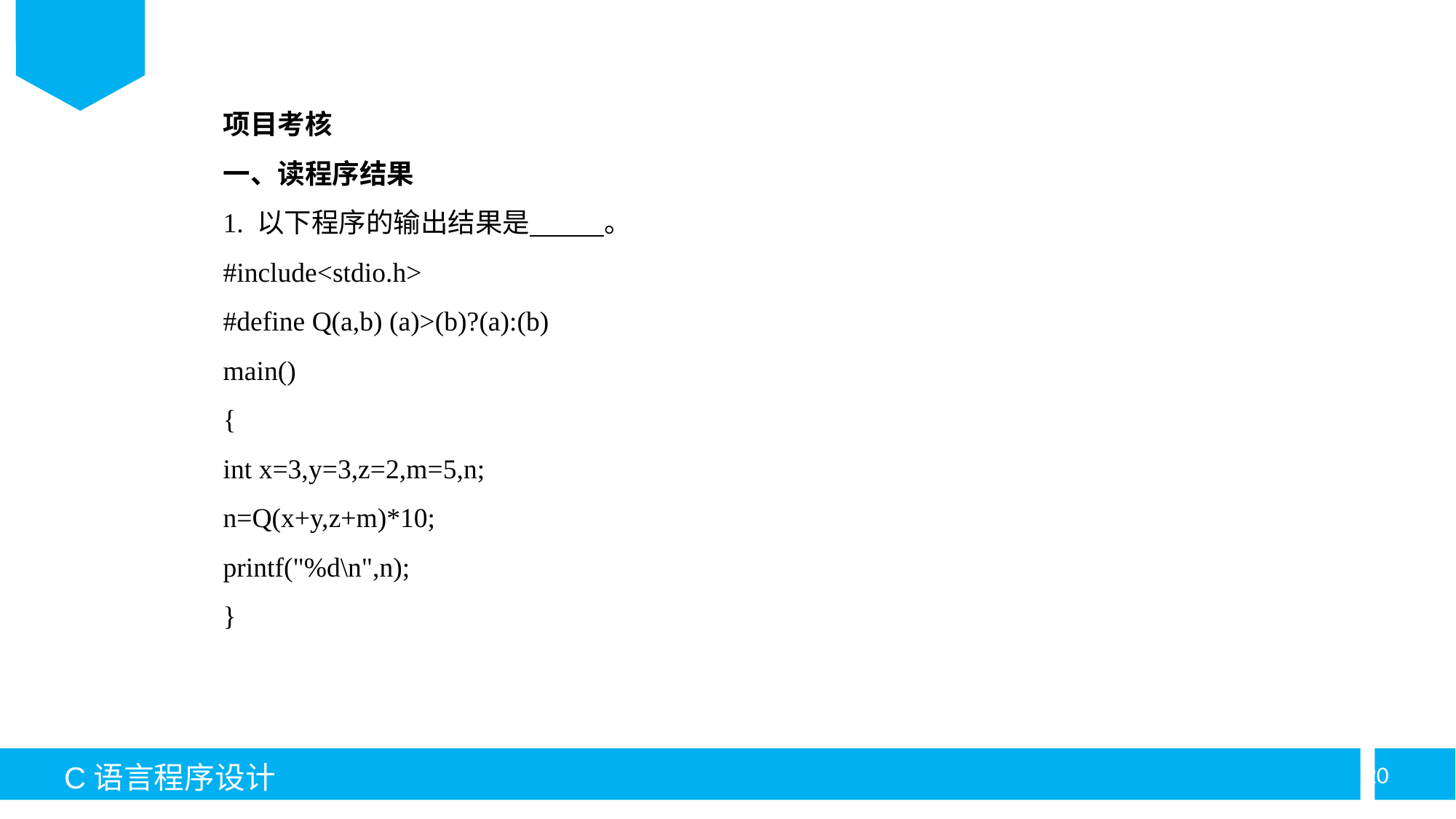

项目考核
一、读程序结果
1. 以下程序的输出结果是            。
#include<stdio.h>
#define Q(a,b) (a)>(b)?(a):(b)
main()
{
int x=3,y=3,z=2,m=5,n;
n=Q(x+y,z+m)*10;
printf("%d\n",n);
}